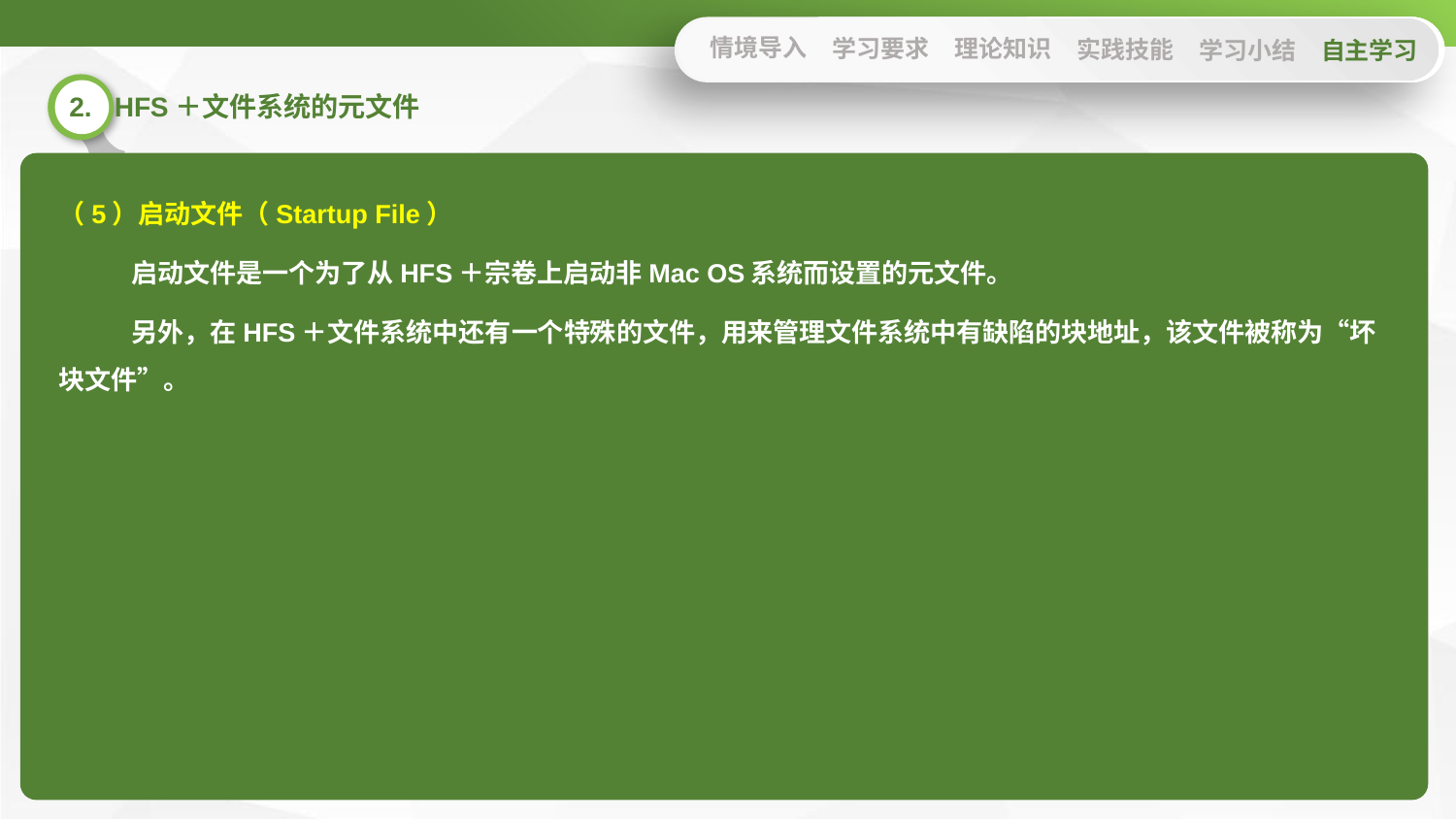

情境导入
学习要求
理论知识
实践技能
学习小结
自主学习
2.   HFS＋文件系统的元文件
（5）启动文件（Startup File）
启动文件是一个为了从HFS＋宗卷上启动非Mac OS系统而设置的元文件。
另外，在HFS＋文件系统中还有一个特殊的文件，用来管理文件系统中有缺陷的块地址，该文件被称为“坏块文件”。